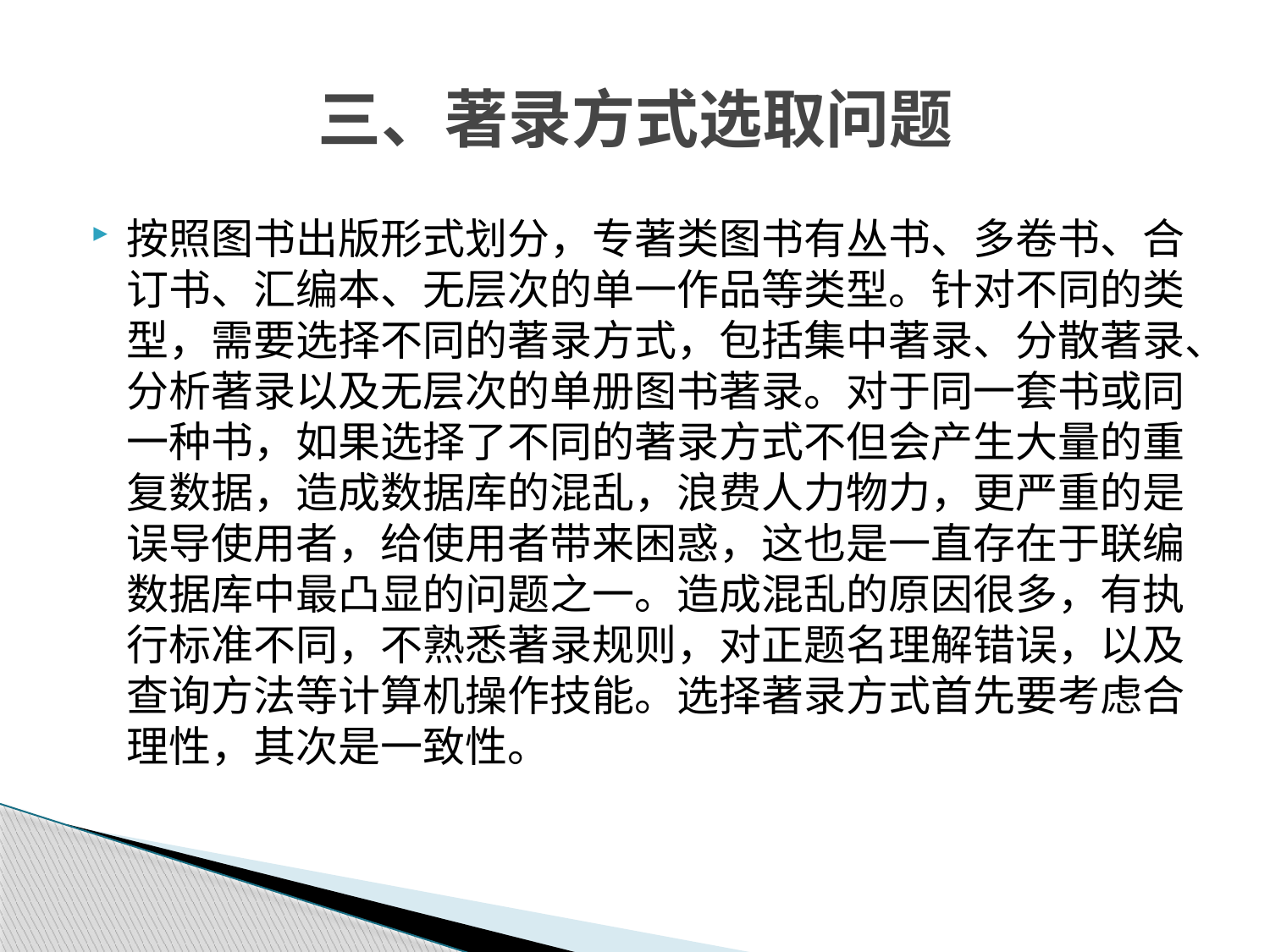

# 三、著录方式选取问题
按照图书出版形式划分，专著类图书有丛书、多卷书、合订书、汇编本、无层次的单一作品等类型。针对不同的类型，需要选择不同的著录方式，包括集中著录、分散著录、分析著录以及无层次的单册图书著录。对于同一套书或同一种书，如果选择了不同的著录方式不但会产生大量的重复数据，造成数据库的混乱，浪费人力物力，更严重的是误导使用者，给使用者带来困惑，这也是一直存在于联编数据库中最凸显的问题之一。造成混乱的原因很多，有执行标准不同，不熟悉著录规则，对正题名理解错误，以及查询方法等计算机操作技能。选择著录方式首先要考虑合理性，其次是一致性。